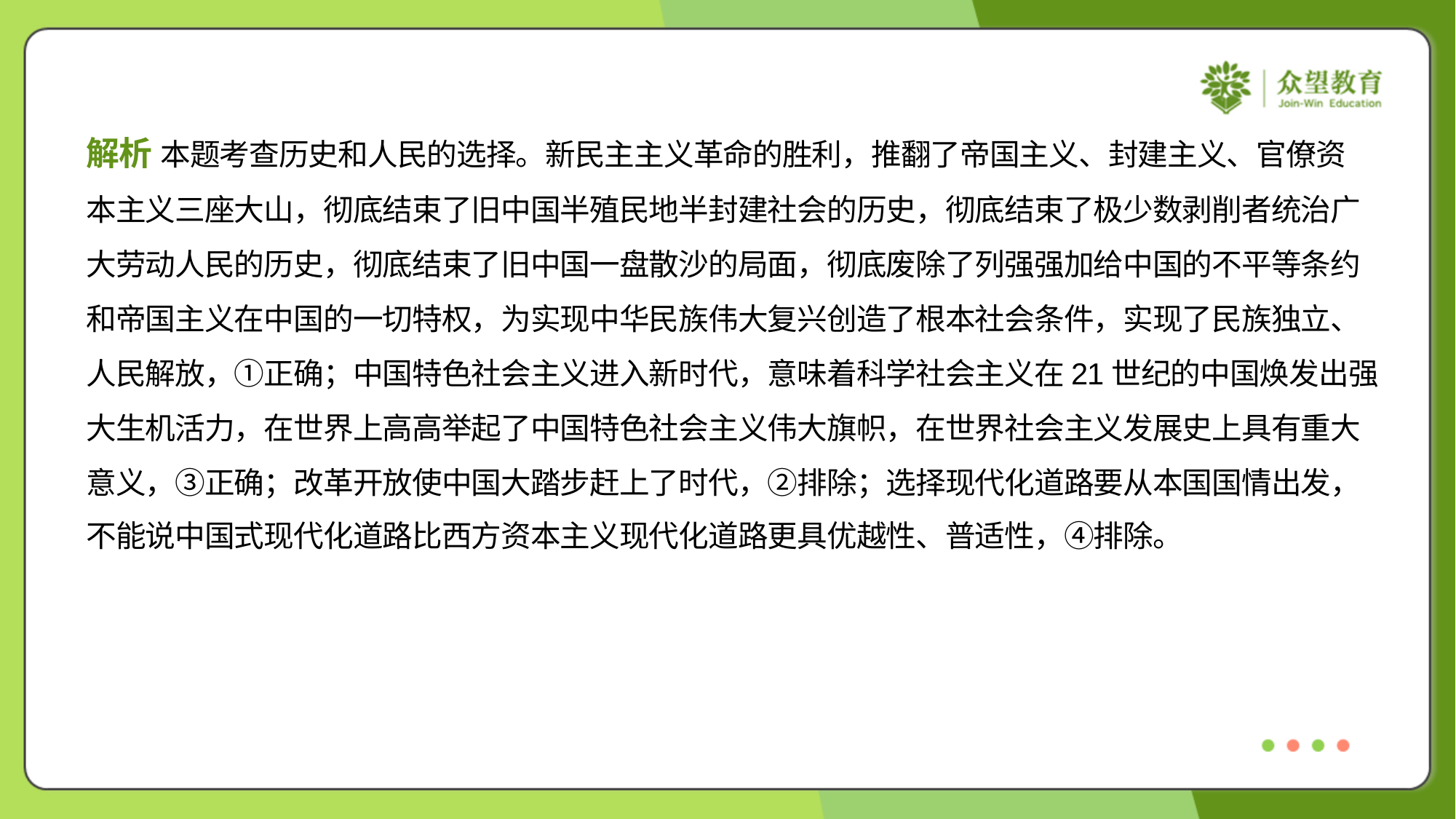

解析 本题考查历史和人民的选择。新民主主义革命的胜利，推翻了帝国主义、封建主义、官僚资
本主义三座大山，彻底结束了旧中国半殖民地半封建社会的历史，彻底结束了极少数剥削者统治广
大劳动人民的历史，彻底结束了旧中国一盘散沙的局面，彻底废除了列强强加给中国的不平等条约
和帝国主义在中国的一切特权，为实现中华民族伟大复兴创造了根本社会条件，实现了民族独立、
人民解放，①正确；中国特色社会主义进入新时代，意味着科学社会主义在21世纪的中国焕发出强
大生机活力，在世界上高高举起了中国特色社会主义伟大旗帜，在世界社会主义发展史上具有重大
意义，③正确；改革开放使中国大踏步赶上了时代，②排除；选择现代化道路要从本国国情出发，
不能说中国式现代化道路比西方资本主义现代化道路更具优越性、普适性，④排除。